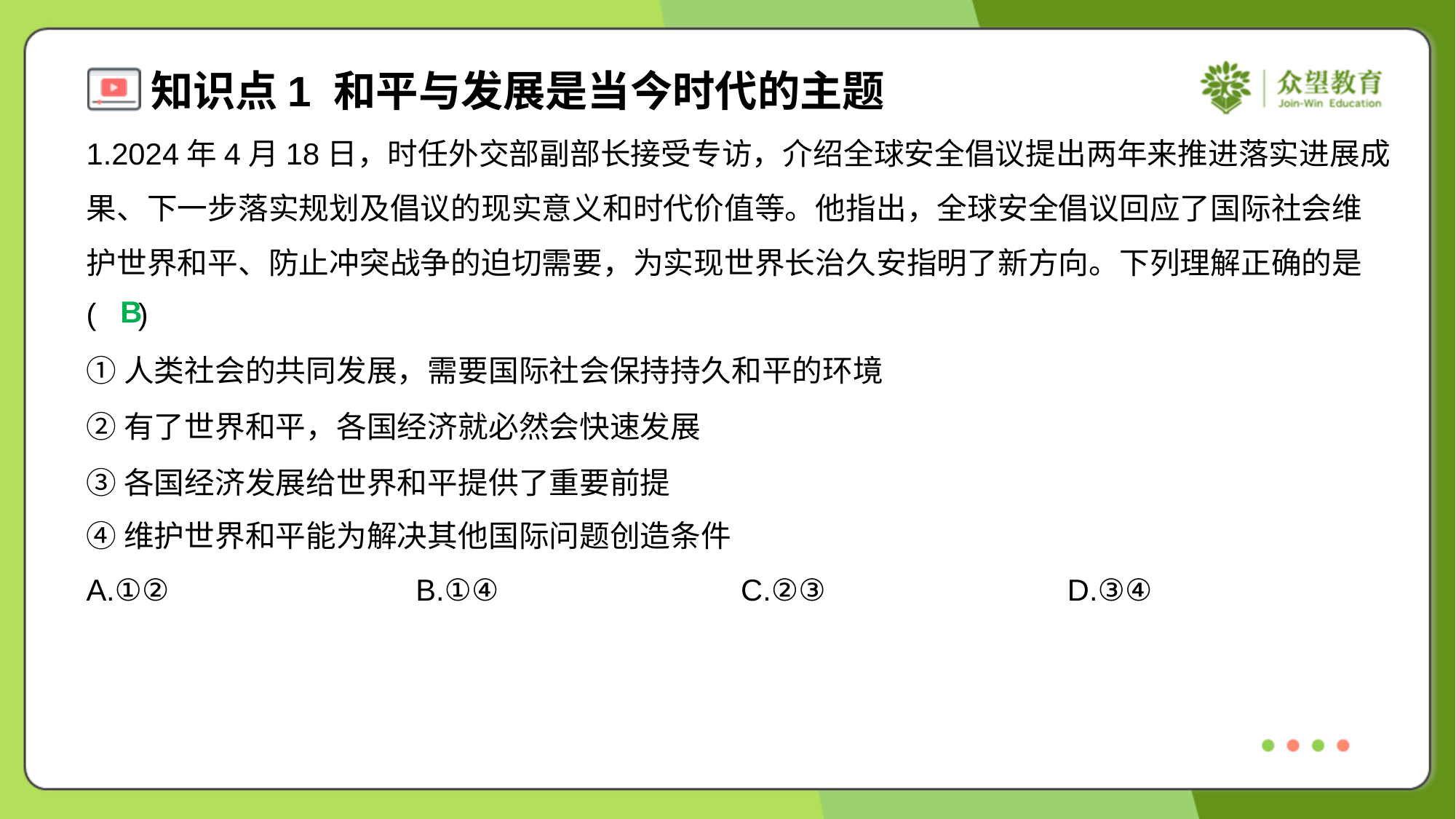

1.2024年4月18日，时任外交部副部长接受专访，介绍全球安全倡议提出两年来推进落实进展成
果、下一步落实规划及倡议的现实意义和时代价值等。他指出，全球安全倡议回应了国际社会维
护世界和平、防止冲突战争的迫切需要，为实现世界长治久安指明了新方向。下列理解正确的是
(     )
B
①人类社会的共同发展，需要国际社会保持持久和平的环境
②有了世界和平，各国经济就必然会快速发展
③各国经济发展给世界和平提供了重要前提
④维护世界和平能为解决其他国际问题创造条件
A.①②	B.①④	C.②③	D.③④